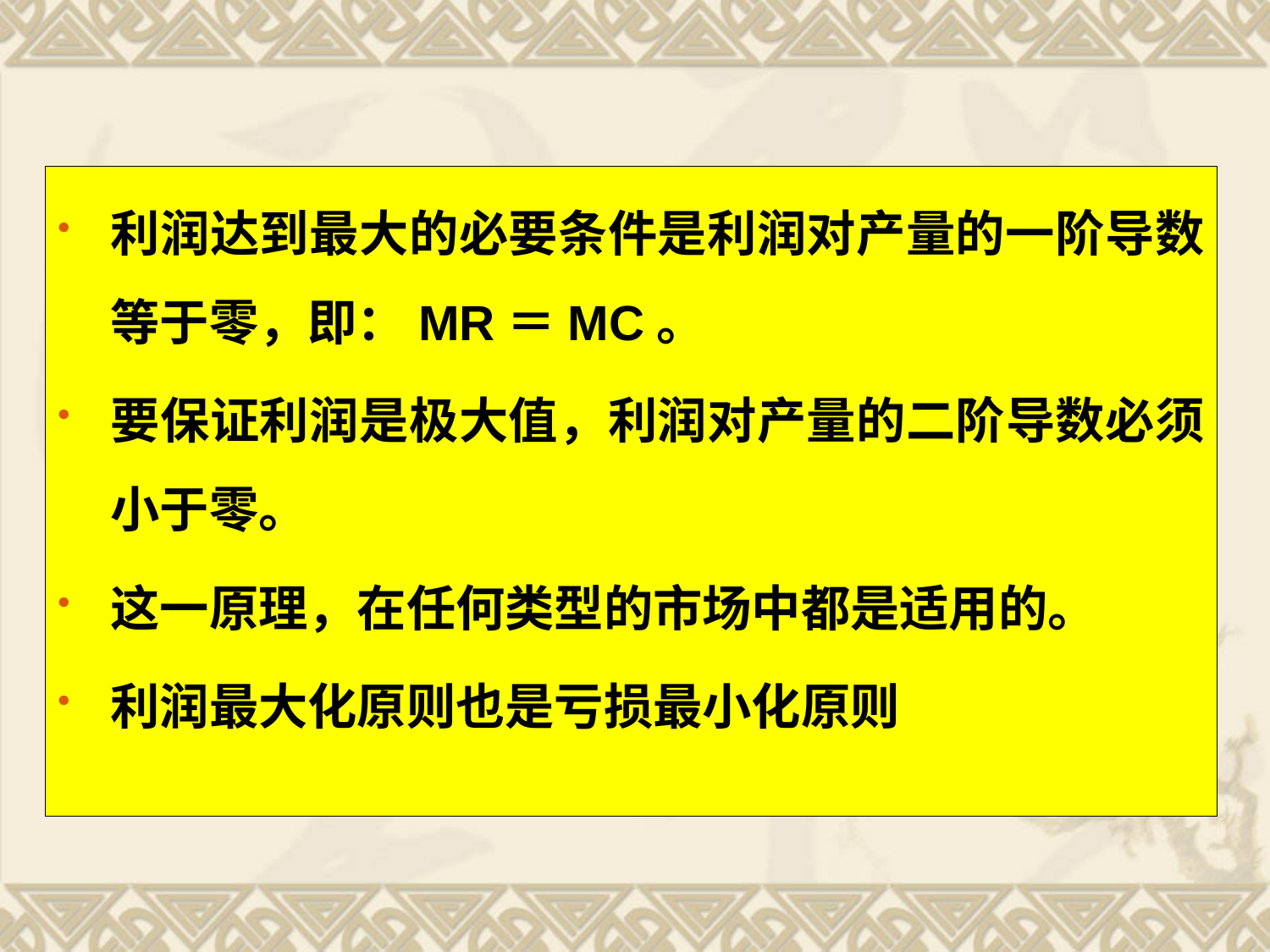

利润达到最大的必要条件是利润对产量的一阶导数等于零，即：MR＝MC。
要保证利润是极大值，利润对产量的二阶导数必须小于零。
这一原理，在任何类型的市场中都是适用的。
利润最大化原则也是亏损最小化原则